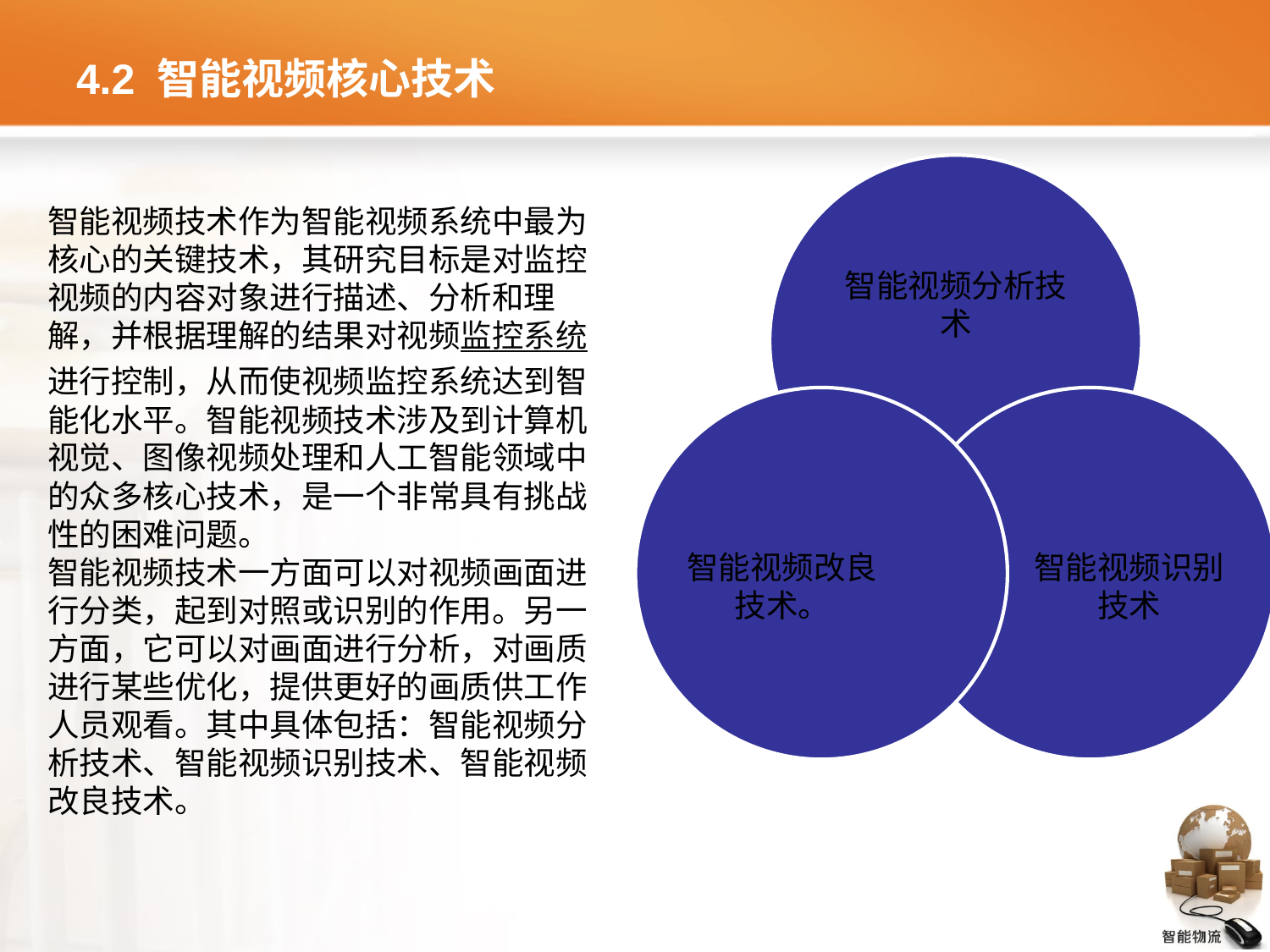

# 4.2 智能视频核心技术
智能视频分析技术
智能视频识别技术
智能视频改良技术。
智能视频技术作为智能视频系统中最为核心的关键技术，其研究目标是对监控视频的内容对象进行描述、分析和理解，并根据理解的结果对视频监控系统进行控制，从而使视频监控系统达到智能化水平。智能视频技术涉及到计算机视觉、图像视频处理和人工智能领域中的众多核心技术，是一个非常具有挑战性的困难问题。
智能视频技术一方面可以对视频画面进行分类，起到对照或识别的作用。另一方面，它可以对画面进行分析，对画质进行某些优化，提供更好的画质供工作人员观看。其中具体包括：智能视频分析技术、智能视频识别技术、智能视频改良技术。